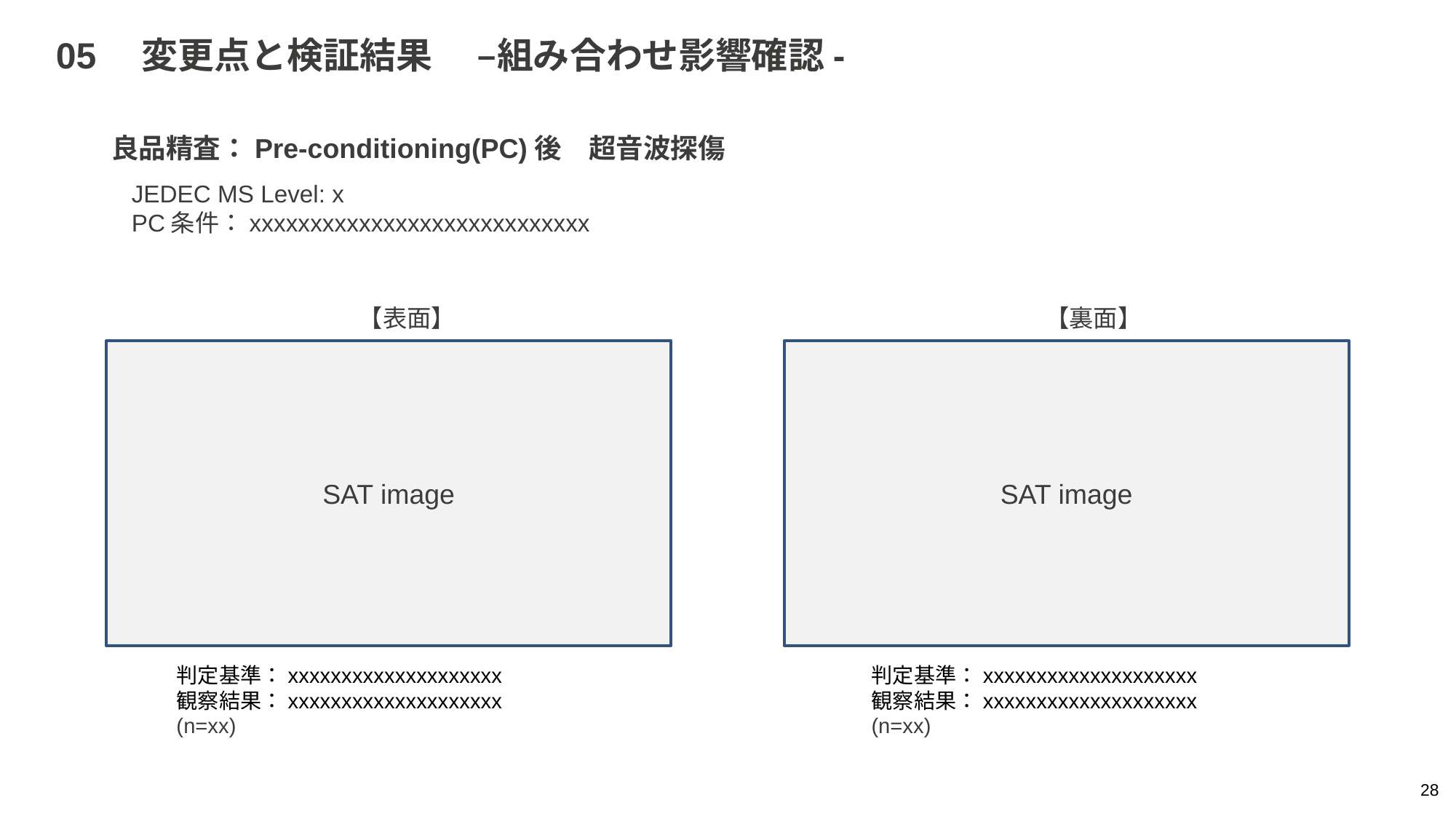

# 05　変更点と検証結果　 –組み合わせ影響確認-
良品精査：Pre-conditioning(PC)後　超音波探傷
JEDEC MS Level: x
PC条件：xxxxxxxxxxxxxxxxxxxxxxxxxxxx
【表面】
【裏面】
SAT image
SAT image
判定基準：xxxxxxxxxxxxxxxxxxxx
観察結果：xxxxxxxxxxxxxxxxxxxx
(n=xx)

判定基準：xxxxxxxxxxxxxxxxxxxx
観察結果：xxxxxxxxxxxxxxxxxxxx
(n=xx)